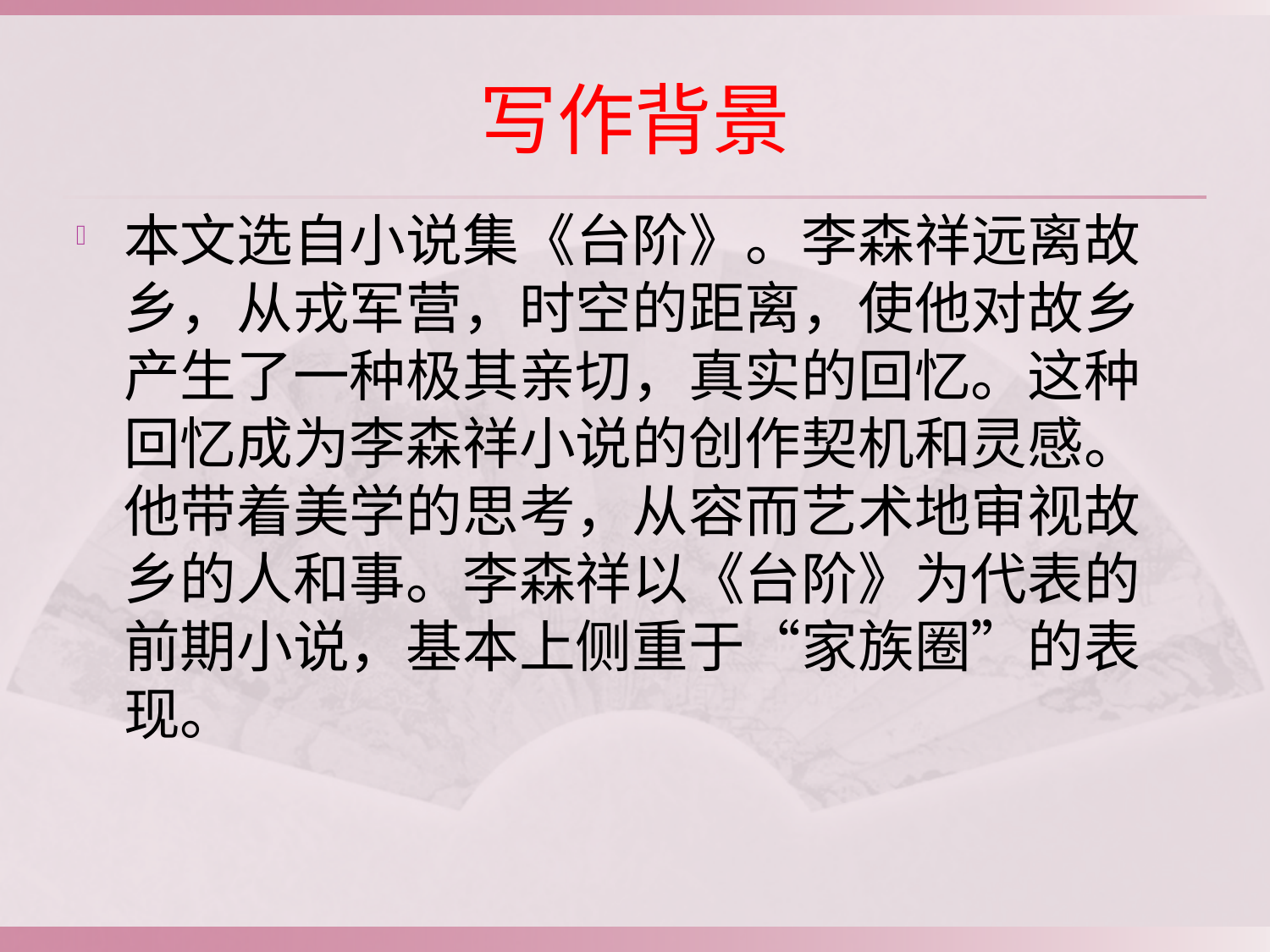

# 写作背景
本文选自小说集《台阶》。李森祥远离故乡，从戎军营，时空的距离，使他对故乡产生了一种极其亲切，真实的回忆。这种回忆成为李森祥小说的创作契机和灵感。他带着美学的思考，从容而艺术地审视故乡的人和事。李森祥以《台阶》为代表的前期小说，基本上侧重于“家族圈”的表现。